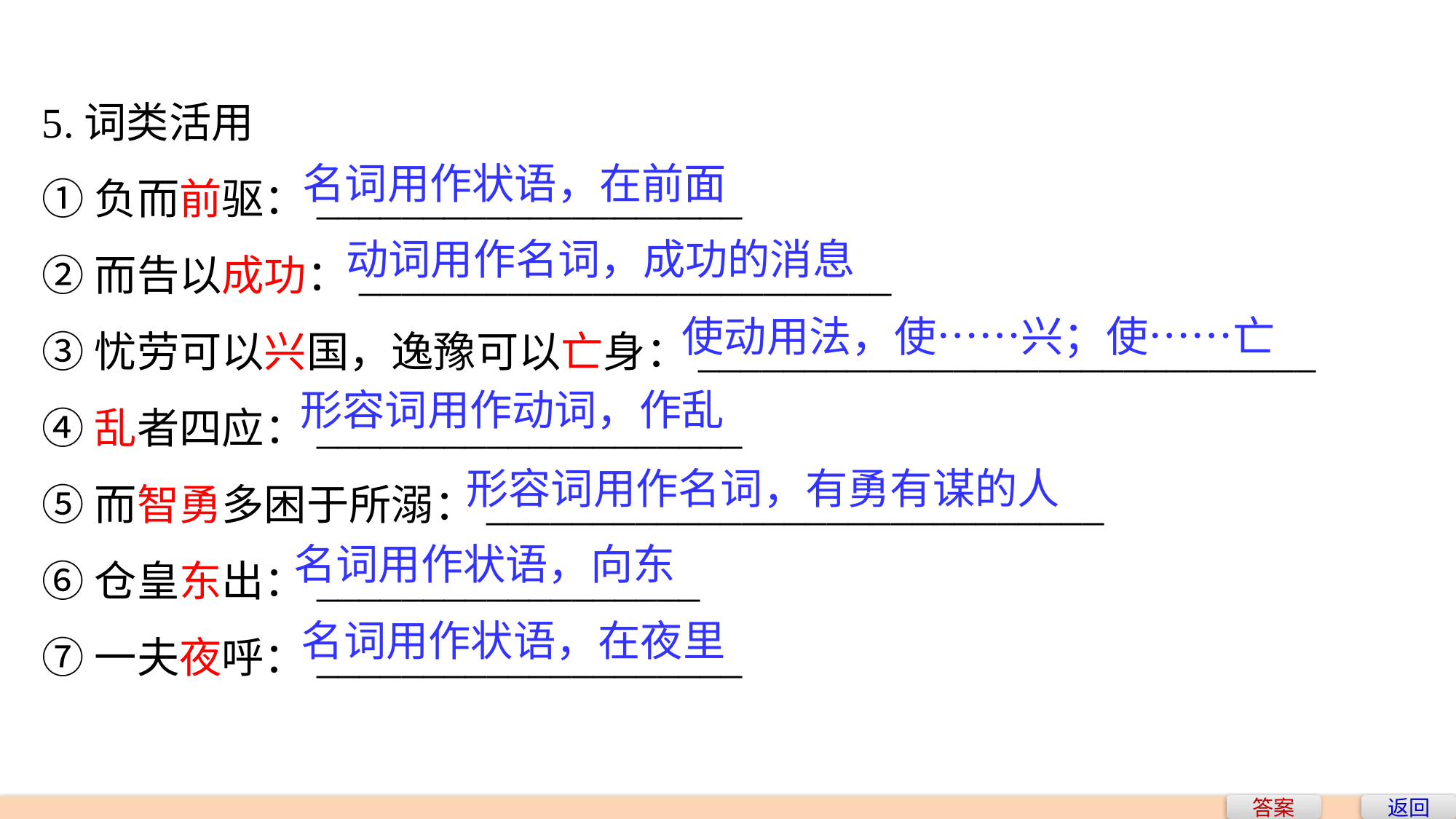

5.词类活用
①负而前驱：____________________
②而告以成功：_________________________
③忧劳可以兴国，逸豫可以亡身：_____________________________
④乱者四应：____________________
⑤而智勇多困于所溺：_____________________________
⑥仓皇东出：__________________
⑦一夫夜呼：____________________
名词用作状语，在前面
动词用作名词，成功的消息
使动用法，使……兴；使……亡
形容词用作动词，作乱
形容词用作名词，有勇有谋的人
名词用作状语，向东
名词用作状语，在夜里
答案
返回